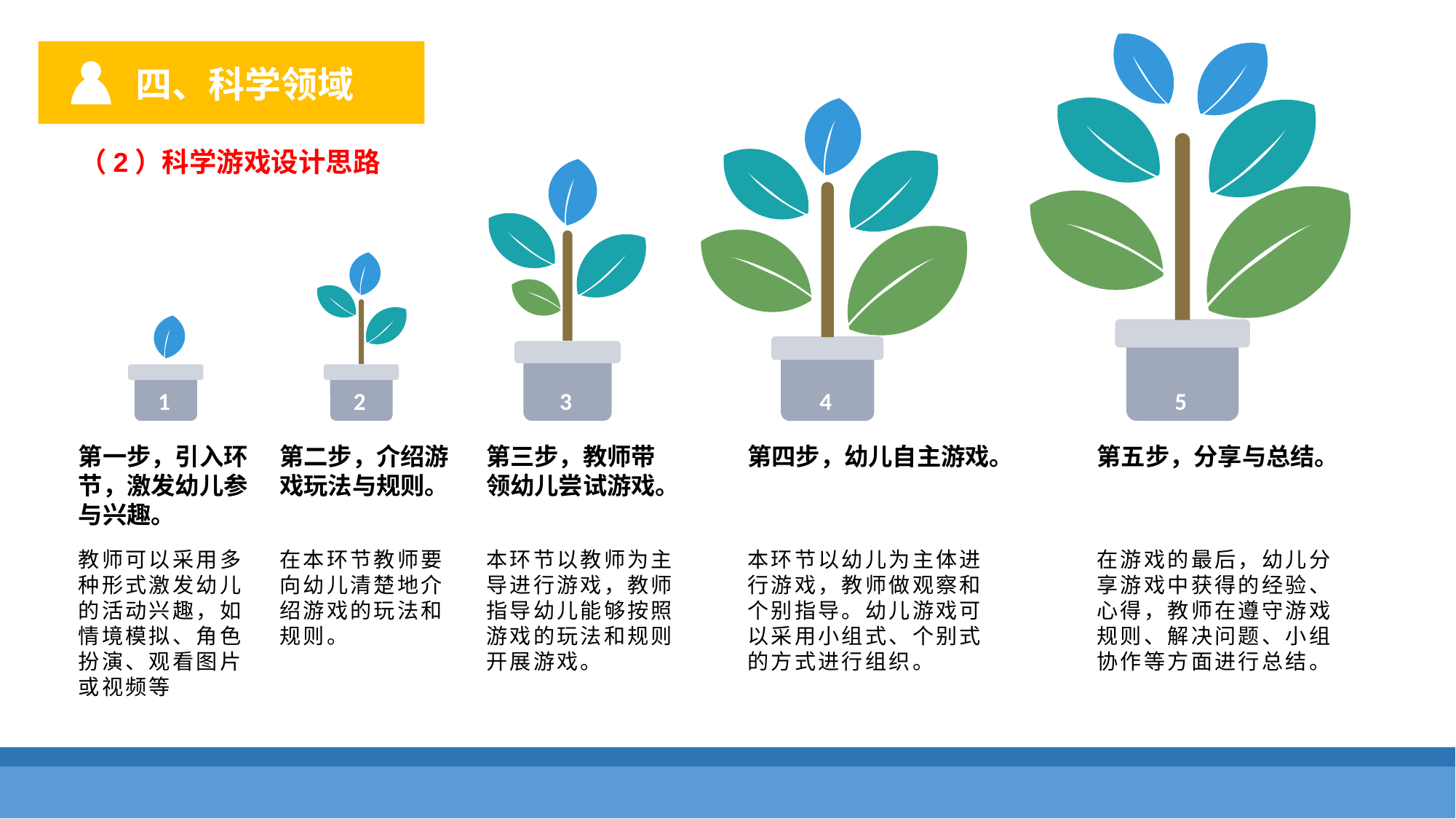

四、科学领域

（2）科学游戏设计思路

1
2
3
4
5
第一步，引入环节，激发幼儿参与兴趣。
第二步，介绍游戏玩法与规则。
第三步，教师带领幼儿尝试游戏。
第四步，幼儿自主游戏。
第五步，分享与总结。
教师可以采用多种形式激发幼儿的活动兴趣，如情境模拟、角色扮演、观看图片或视频等
在本环节教师要
向幼儿清楚地介绍游戏的玩法和规则。
本环节以教师为主导进行游戏，教师指导幼儿能够按照游戏的玩法和规则开展游戏。
本环节以幼儿为主体进行游戏，教师做观察和个别指导。幼儿游戏可以采用小组式、个别式的方式进行组织。
在游戏的最后，幼儿分享游戏中获得的经验、心得，教师在遵守游戏规则、解决问题、小组协作等方面进行总结。